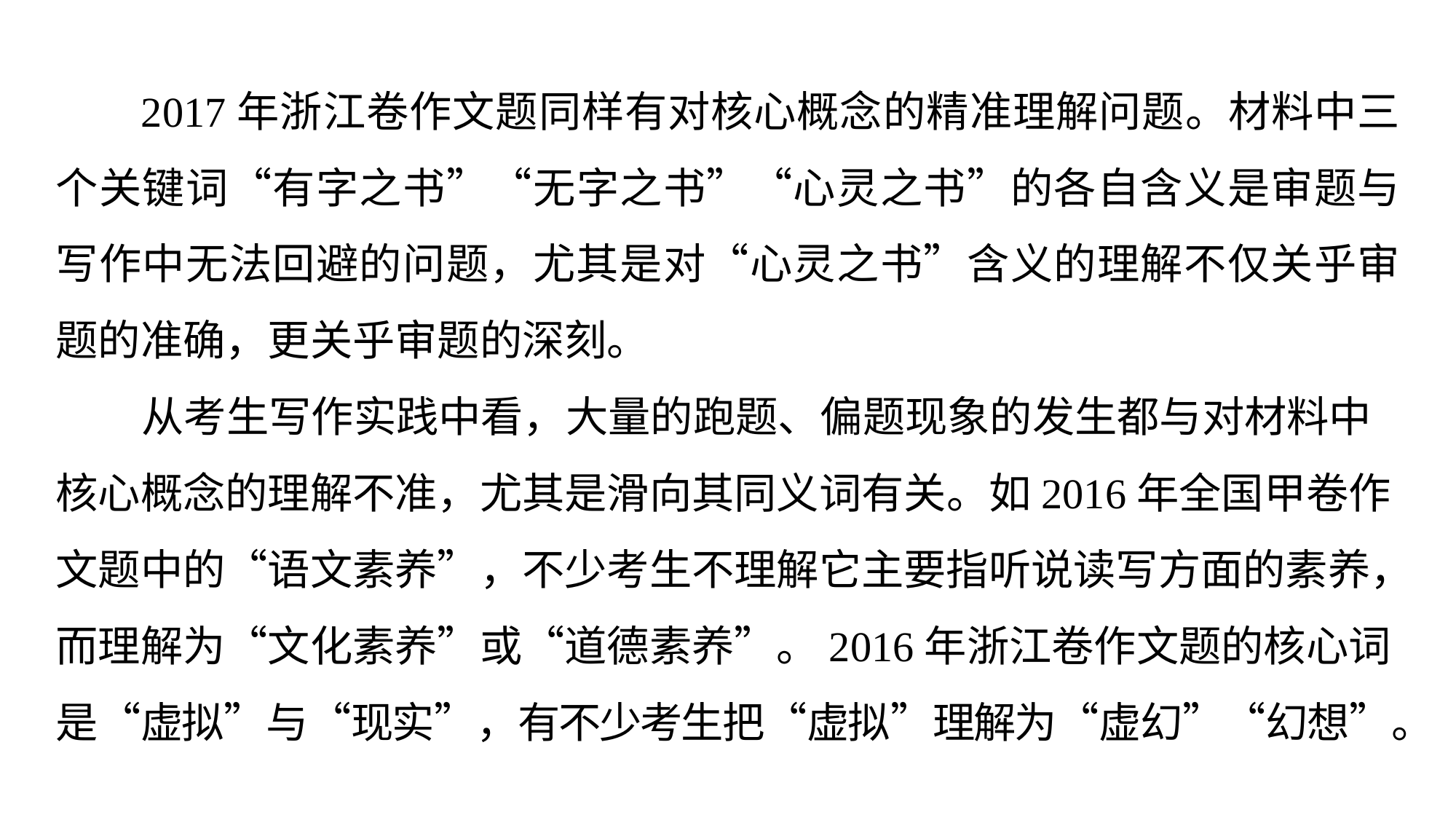

2017年浙江卷作文题同样有对核心概念的精准理解问题。材料中三个关键词“有字之书”“无字之书”“心灵之书”的各自含义是审题与写作中无法回避的问题，尤其是对“心灵之书”含义的理解不仅关乎审题的准确，更关乎审题的深刻。
从考生写作实践中看，大量的跑题、偏题现象的发生都与对材料中核心概念的理解不准，尤其是滑向其同义词有关。如2016年全国甲卷作文题中的“语文素养”，不少考生不理解它主要指听说读写方面的素养，而理解为“文化素养”或“道德素养”。2016年浙江卷作文题的核心词是“虚拟”与“现实”，有不少考生把“虚拟”理解为“虚幻”“幻想”。